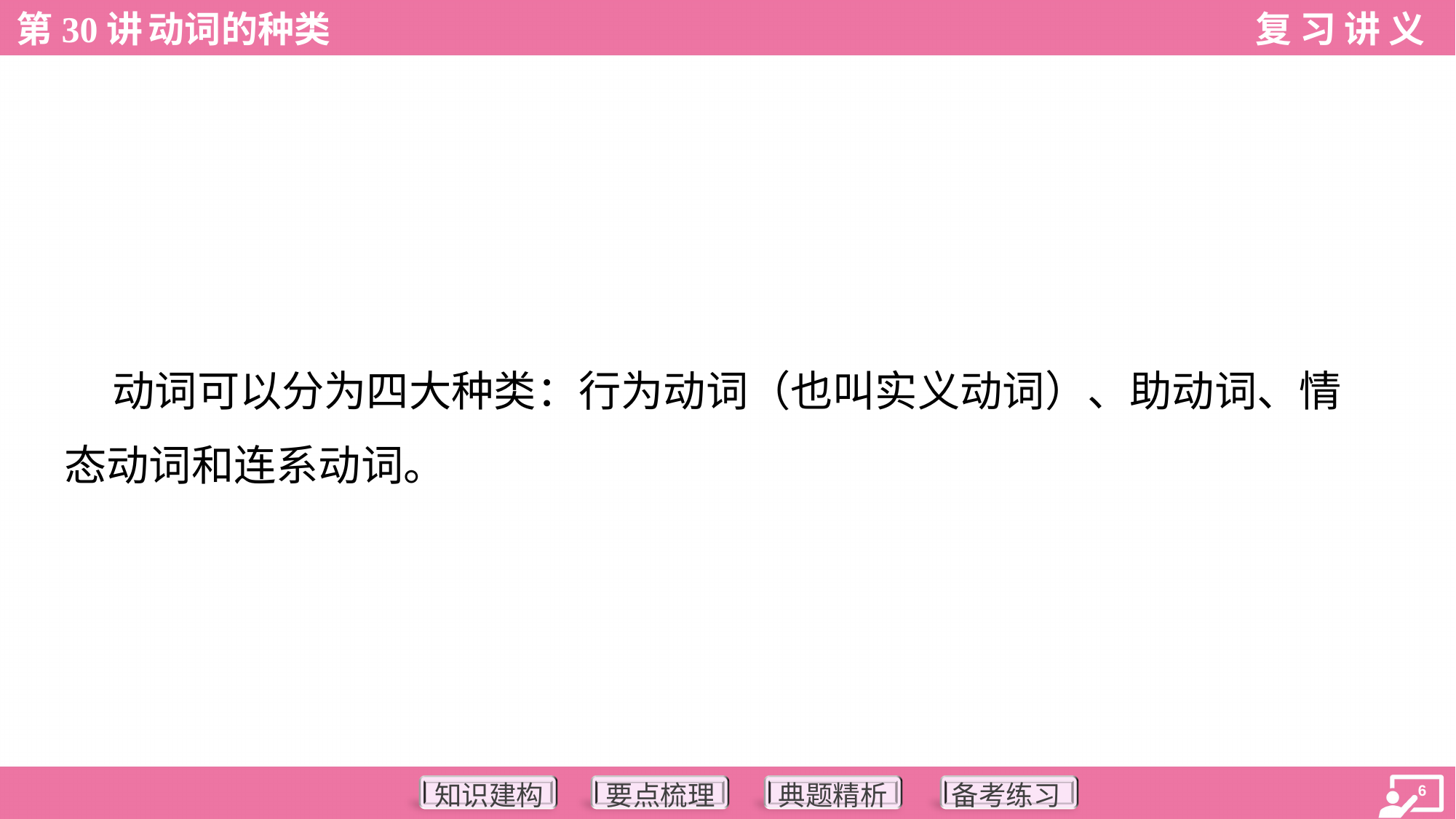

动词可以分为四大种类：行为动词（也叫实义动词）、助动词、情
态动词和连系动词。